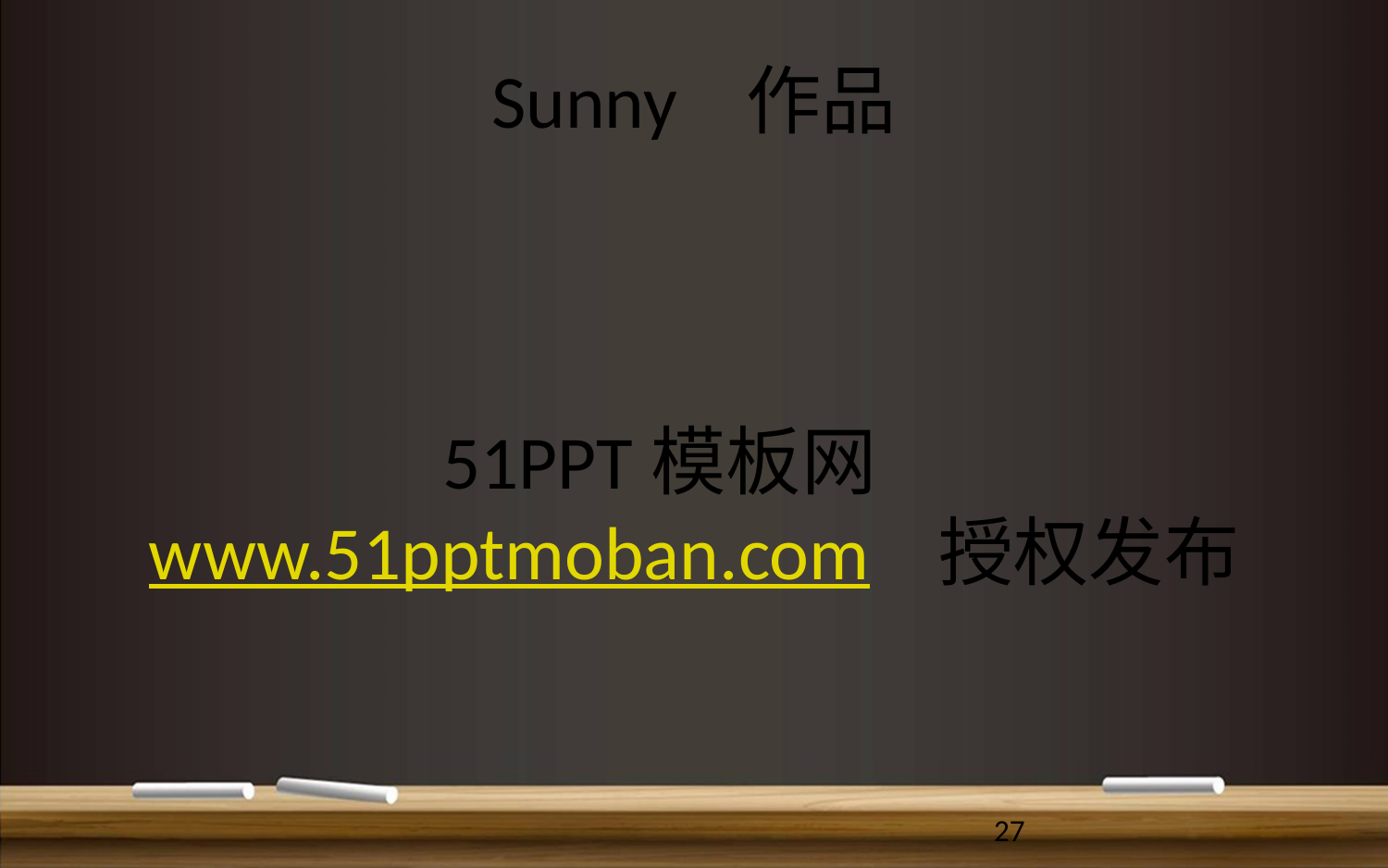

# Sunny   作品 51PPT模板网   www.51pptmoban.com   授权发布
27